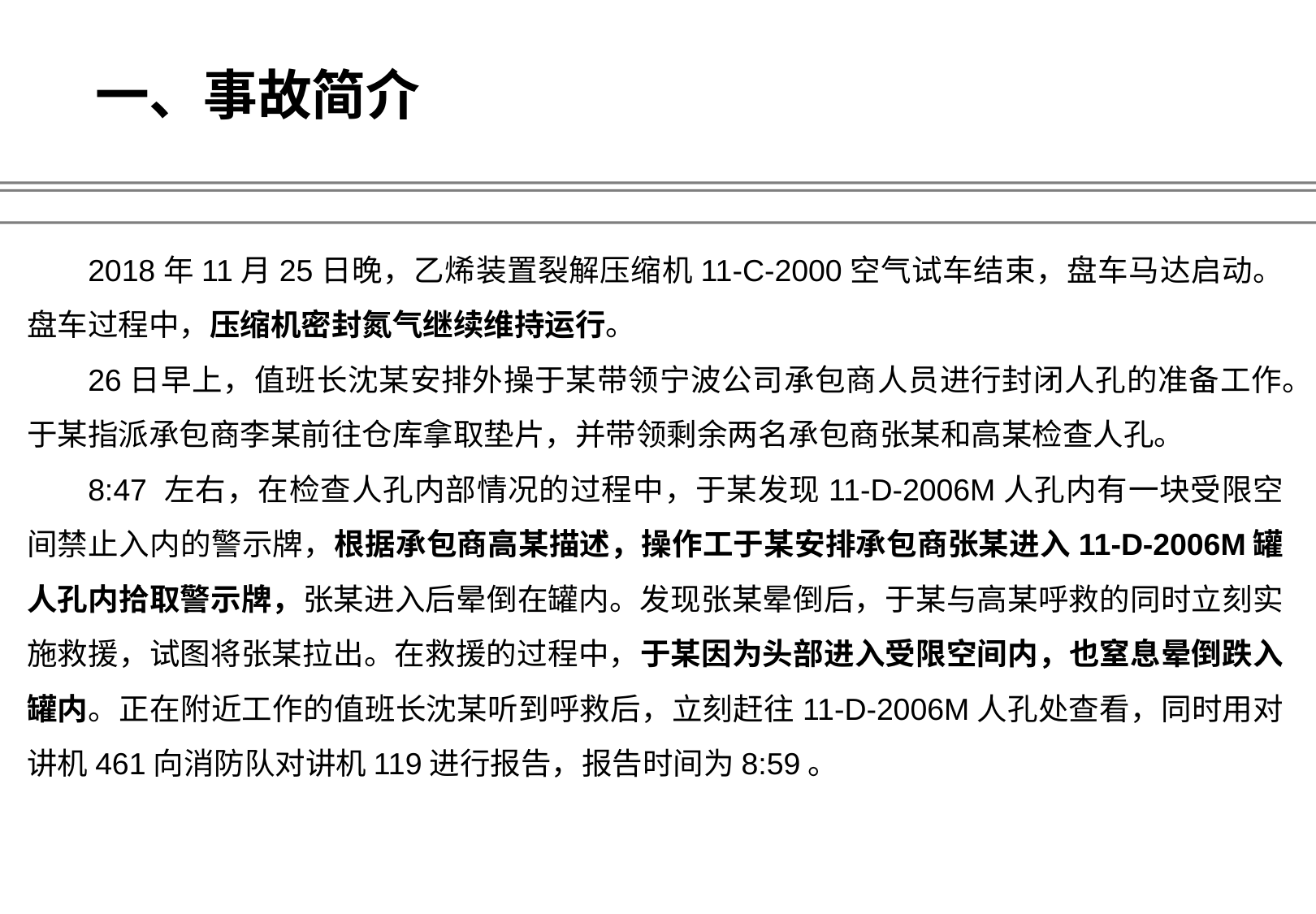

# 一、事故简介
2018年11月25日晚，乙烯装置裂解压缩机11-C-2000空气试车结束，盘车马达启动。盘车过程中，压缩机密封氮气继续维持运行。
26日早上，值班长沈某安排外操于某带领宁波公司承包商人员进行封闭人孔的准备工作。于某指派承包商李某前往仓库拿取垫片，并带领剩余两名承包商张某和高某检查人孔。
8:47 左右，在检查人孔内部情况的过程中，于某发现11-D-2006M人孔内有一块受限空间禁止入内的警示牌，根据承包商高某描述，操作工于某安排承包商张某进入11-D-2006M罐人孔内拾取警示牌，张某进入后晕倒在罐内。发现张某晕倒后，于某与高某呼救的同时立刻实施救援，试图将张某拉出。在救援的过程中，于某因为头部进入受限空间内，也窒息晕倒跌入罐内。正在附近工作的值班长沈某听到呼救后，立刻赶往11-D-2006M人孔处查看，同时用对讲机461向消防队对讲机119进行报告，报告时间为8:59。